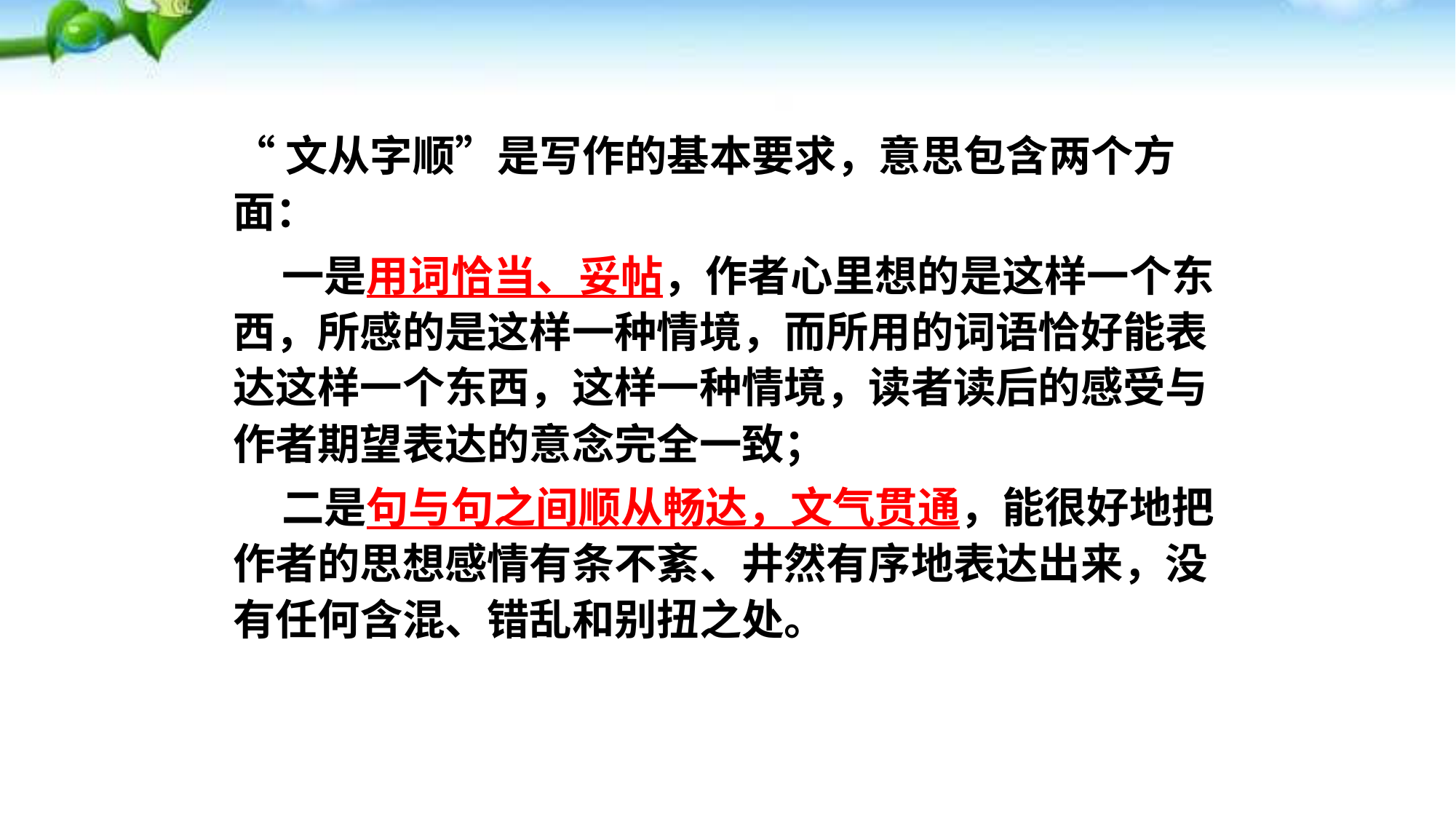

“文从字顺”是写作的基本要求，意思包含两个方面：
    一是用词恰当、妥帖，作者心里想的是这样一个东西，所感的是这样一种情境，而所用的词语恰好能表达这样一个东西，这样一种情境，读者读后的感受与作者期望表达的意念完全一致；
    二是句与句之间顺从畅达，文气贯通，能很好地把作者的思想感情有条不紊、井然有序地表达出来，没有任何含混、错乱和别扭之处。